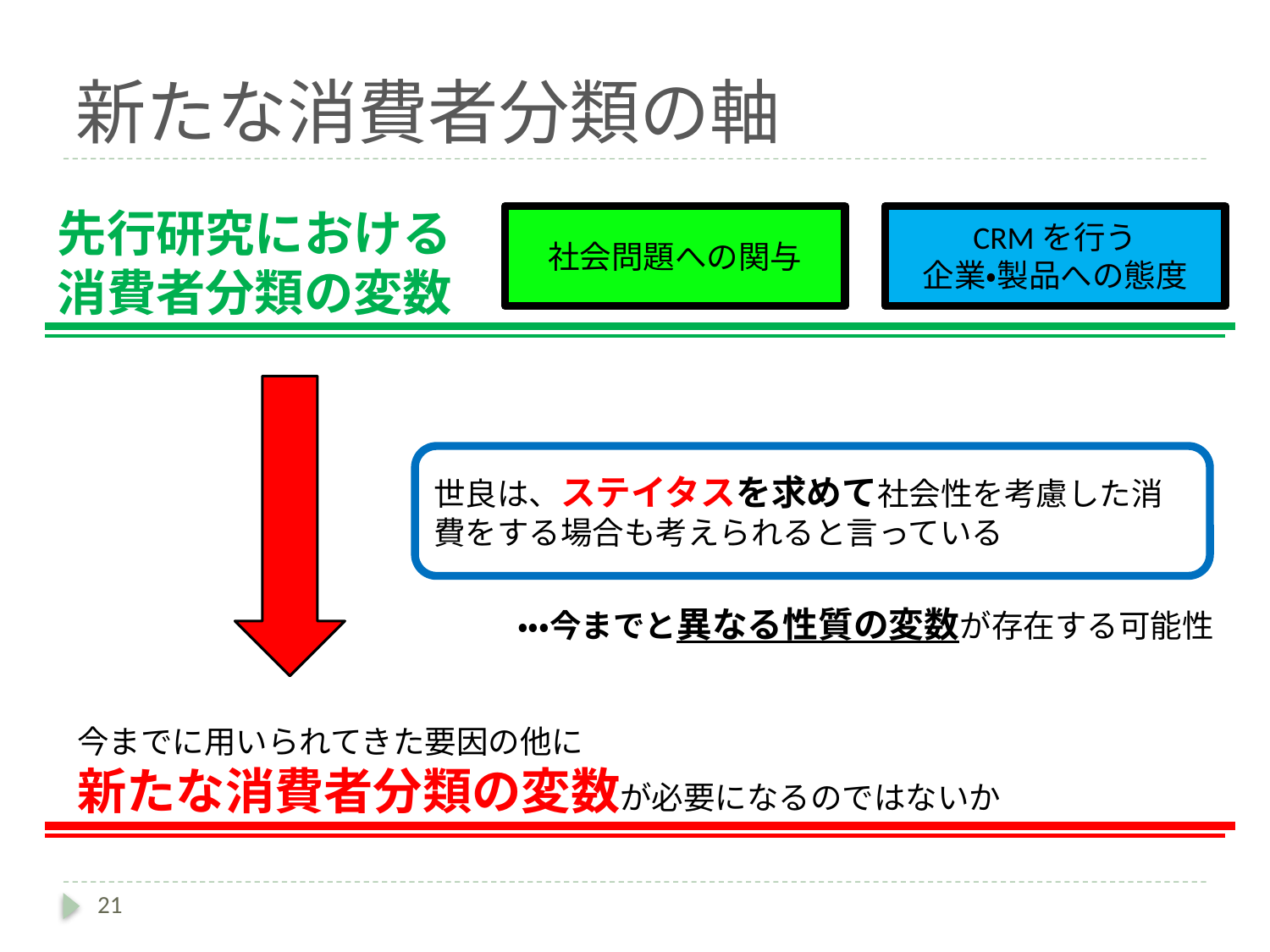

# 新たな消費者分類の軸
先行研究における
消費者分類の変数
社会問題への関与
CRMを行う
企業・製品への態度

世良は、ステイタスを求めて社会性を考慮した消費をする場合も考えられると言っている
・・・今までと異なる性質の変数が存在する可能性
今までに用いられてきた要因の他に
新たな消費者分類の変数が必要になるのではないか
21